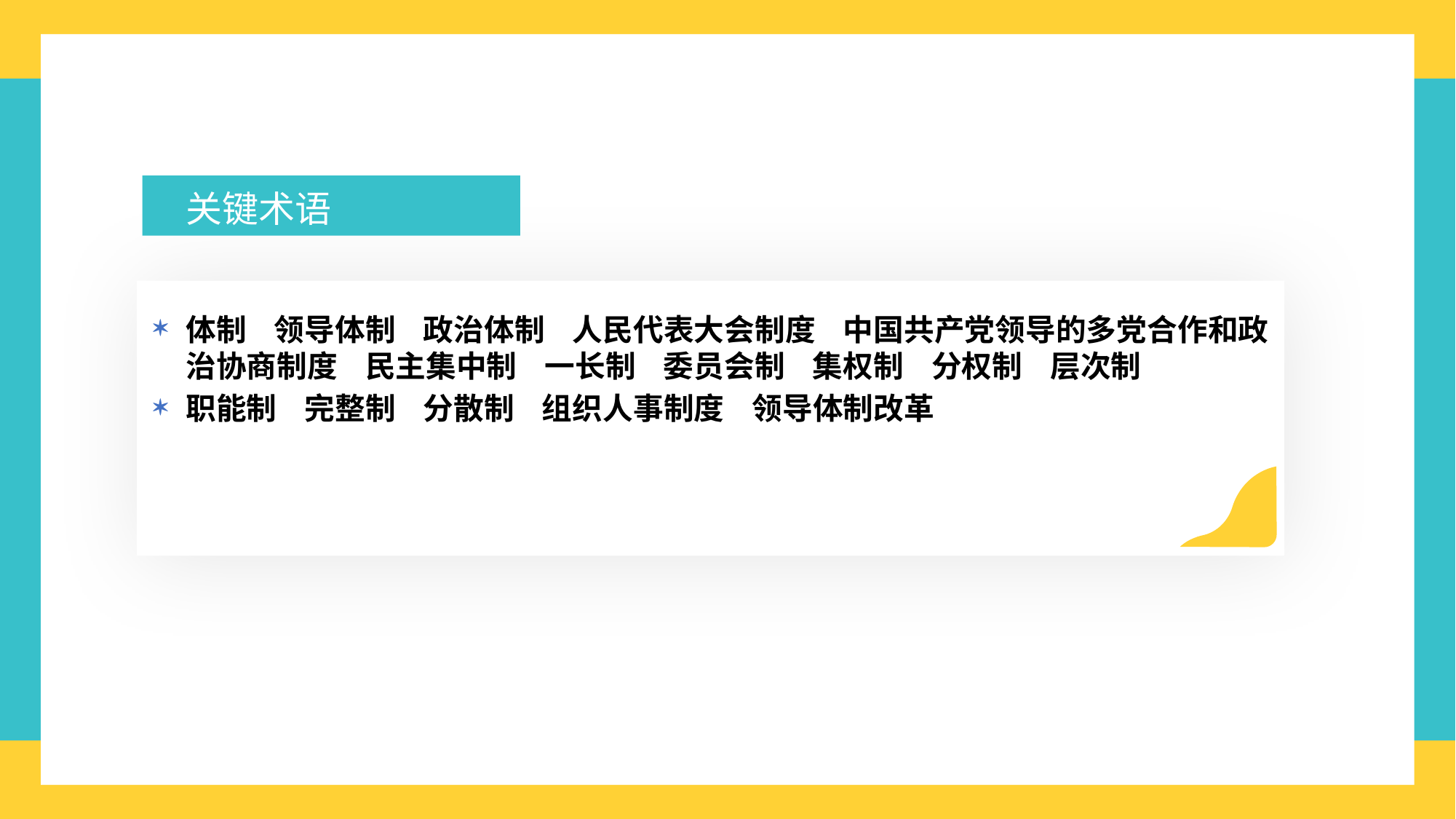

关键术语

体制    领导体制    政治体制    人民代表大会制度    中国共产党领导的多党合作和政治协商制度    民主集中制    一长制    委员会制    集权制    分权制    层次制
职能制    完整制    分散制    组织人事制度    领导体制改革